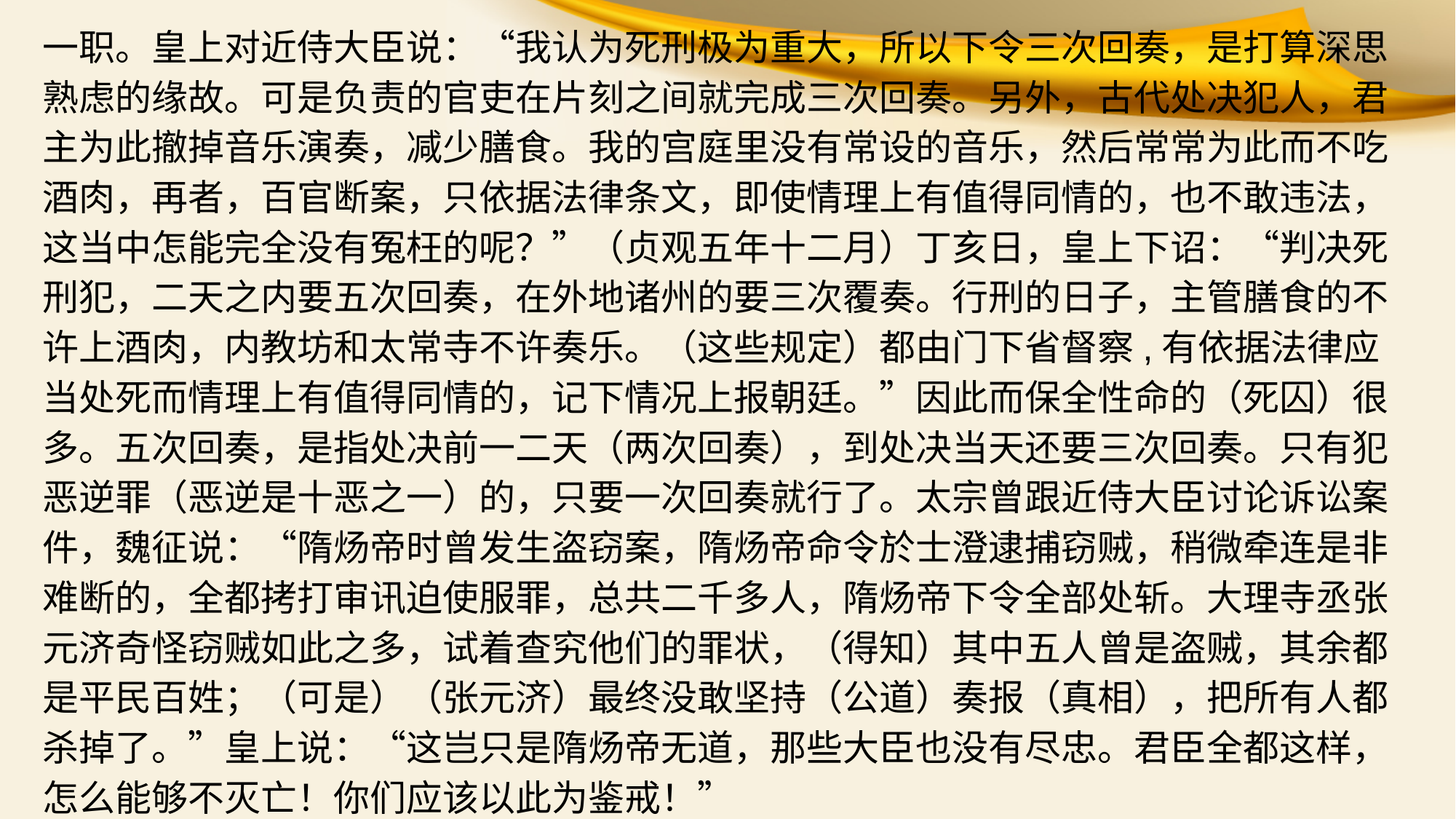

一职。皇上对近侍大臣说：“我认为死刑极为重大，所以下令三次回奏，是打算深思熟虑的缘故。可是负责的官吏在片刻之间就完成三次回奏。另外，古代处决犯人，君主为此撤掉音乐演奏，减少膳食。我的宫庭里没有常设的音乐，然后常常为此而不吃酒肉，再者，百官断案，只依据法律条文，即使情理上有值得同情的，也不敢违法，这当中怎能完全没有冤枉的呢？”（贞观五年十二月）丁亥日，皇上下诏：“判决死刑犯，二天之内要五次回奏，在外地诸州的要三次覆奏。行刑的日子，主管膳食的不许上酒肉，内教坊和太常寺不许奏乐。（这些规定）都由门下省督察,有依据法律应当处死而情理上有值得同情的，记下情况上报朝廷。”因此而保全性命的（死囚）很多。五次回奏，是指处决前一二天（两次回奏），到处决当天还要三次回奏。只有犯恶逆罪（恶逆是十恶之一）的，只要一次回奏就行了。太宗曾跟近侍大臣讨论诉讼案件，魏征说：“隋炀帝时曾发生盗窃案，隋炀帝命令於士澄逮捕窃贼，稍微牵连是非难断的，全都拷打审讯迫使服罪，总共二千多人，隋炀帝下令全部处斩。大理寺丞张元济奇怪窃贼如此之多，试着查究他们的罪状，（得知）其中五人曾是盗贼，其余都是平民百姓；（可是）（张元济）最终没敢坚持（公道）奏报（真相），把所有人都杀掉了。”皇上说：“这岂只是隋炀帝无道，那些大臣也没有尽忠。君臣全都这样，怎么能够不灭亡！你们应该以此为鉴戒！”